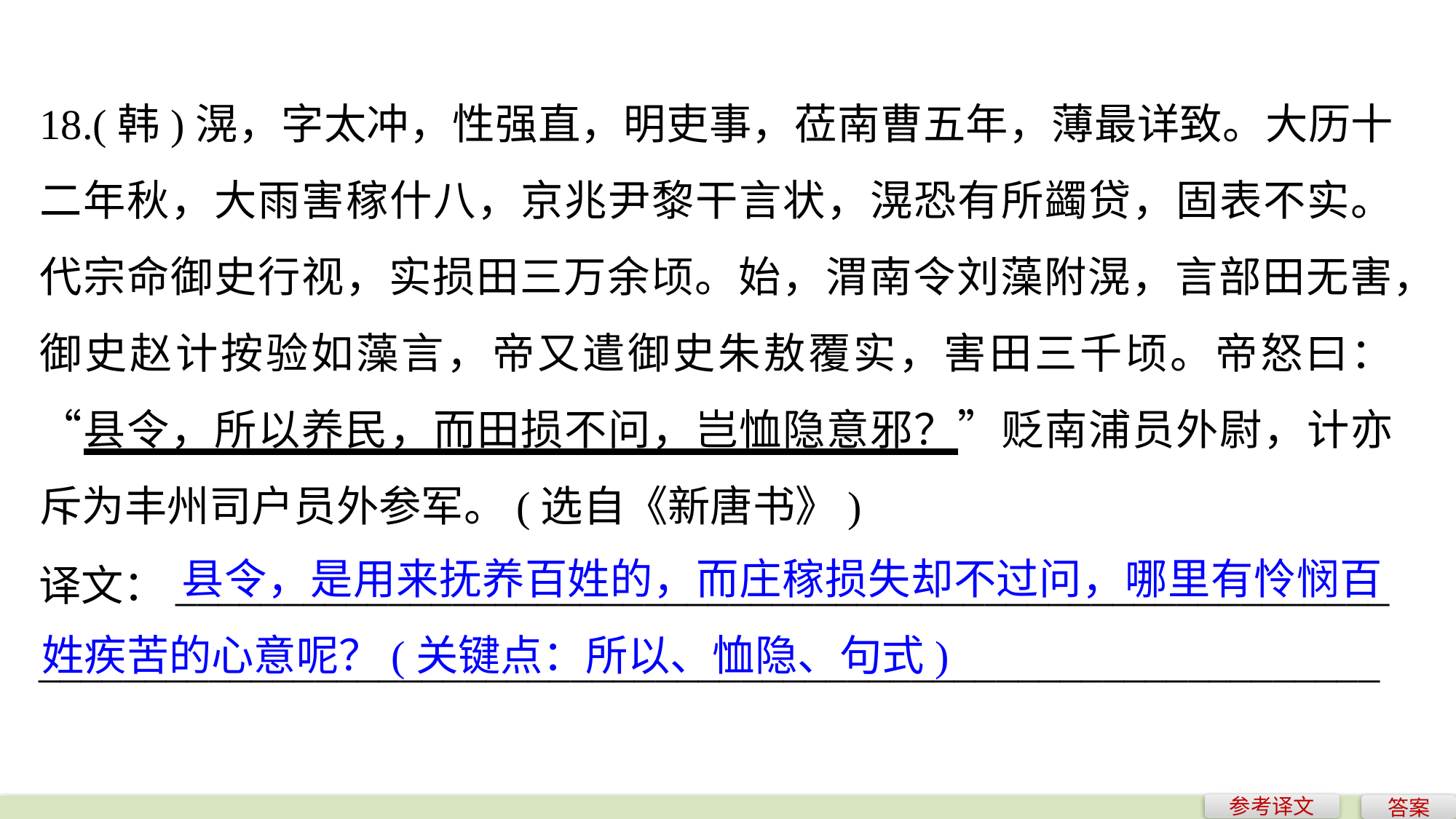

18.(韩)滉，字太冲，性强直，明吏事，莅南曹五年，薄最详致。大历十二年秋，大雨害稼什八，京兆尹黎干言状，滉恐有所蠲贷，固表不实。代宗命御史行视，实损田三万余顷。始，渭南令刘藻附滉，言部田无害，御史赵计按验如藻言，帝又遣御史朱敖覆实，害田三千顷。帝怒曰：“县令，所以养民，而田损不问，岂恤隐意邪？”贬南浦员外尉，计亦斥为丰州司户员外参军。(选自《新唐书》)
	  县令，是用来抚养百姓的，而庄稼损失却不过问，哪里有怜悯百姓疾苦的心意呢？(关键点：所以、恤隐、句式)
译文：_________________________________________________________
_______________________________________________________________
参考译文
答案